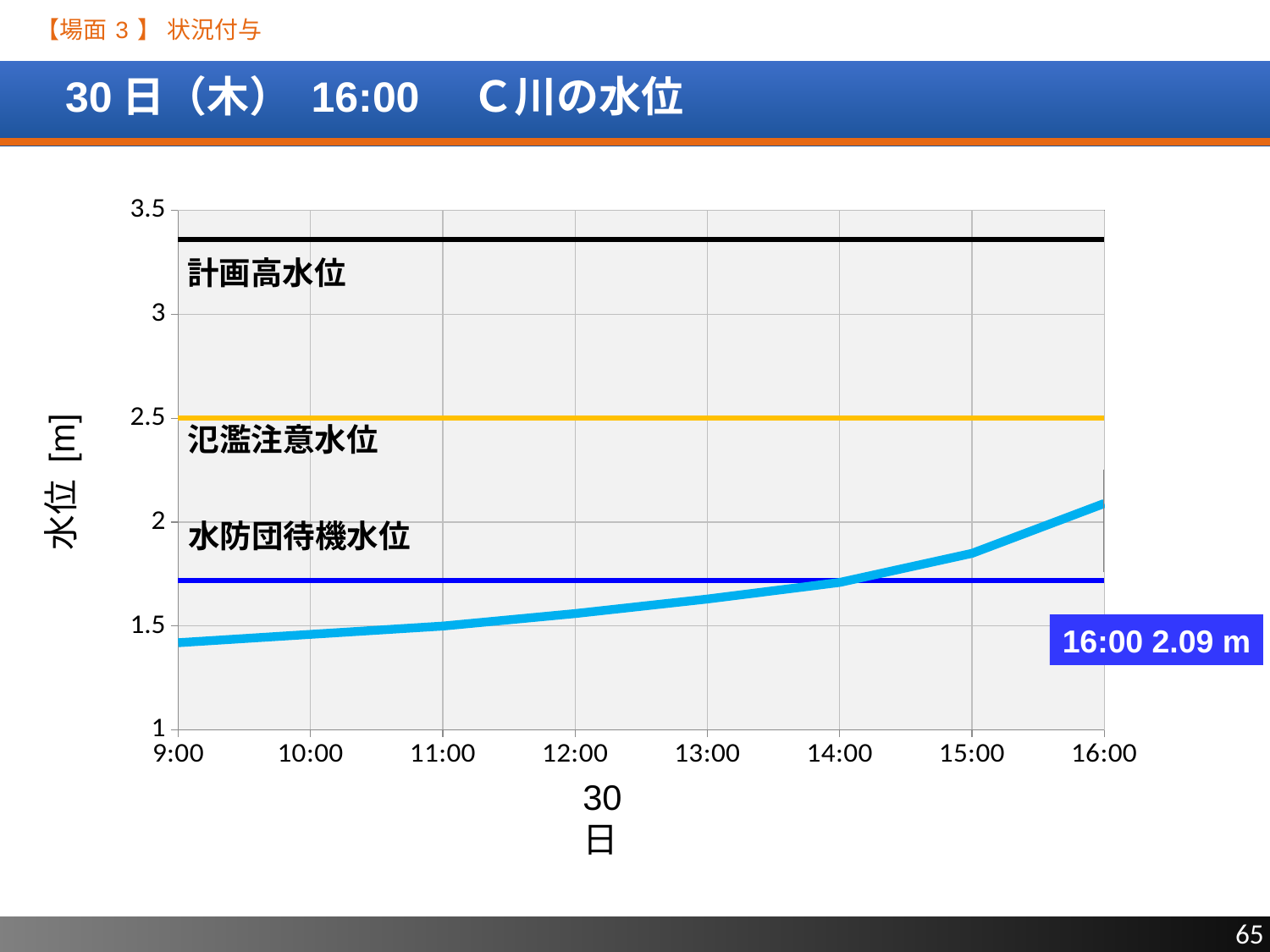

【場面 3 】 状況付与
# 30日（木） 16:00　Ｃ川の水位

[unsupported chart]

計画高水位
氾濫注意水位
水位 [m]
水防団待機水位
16:00 2.09 m
30日
65